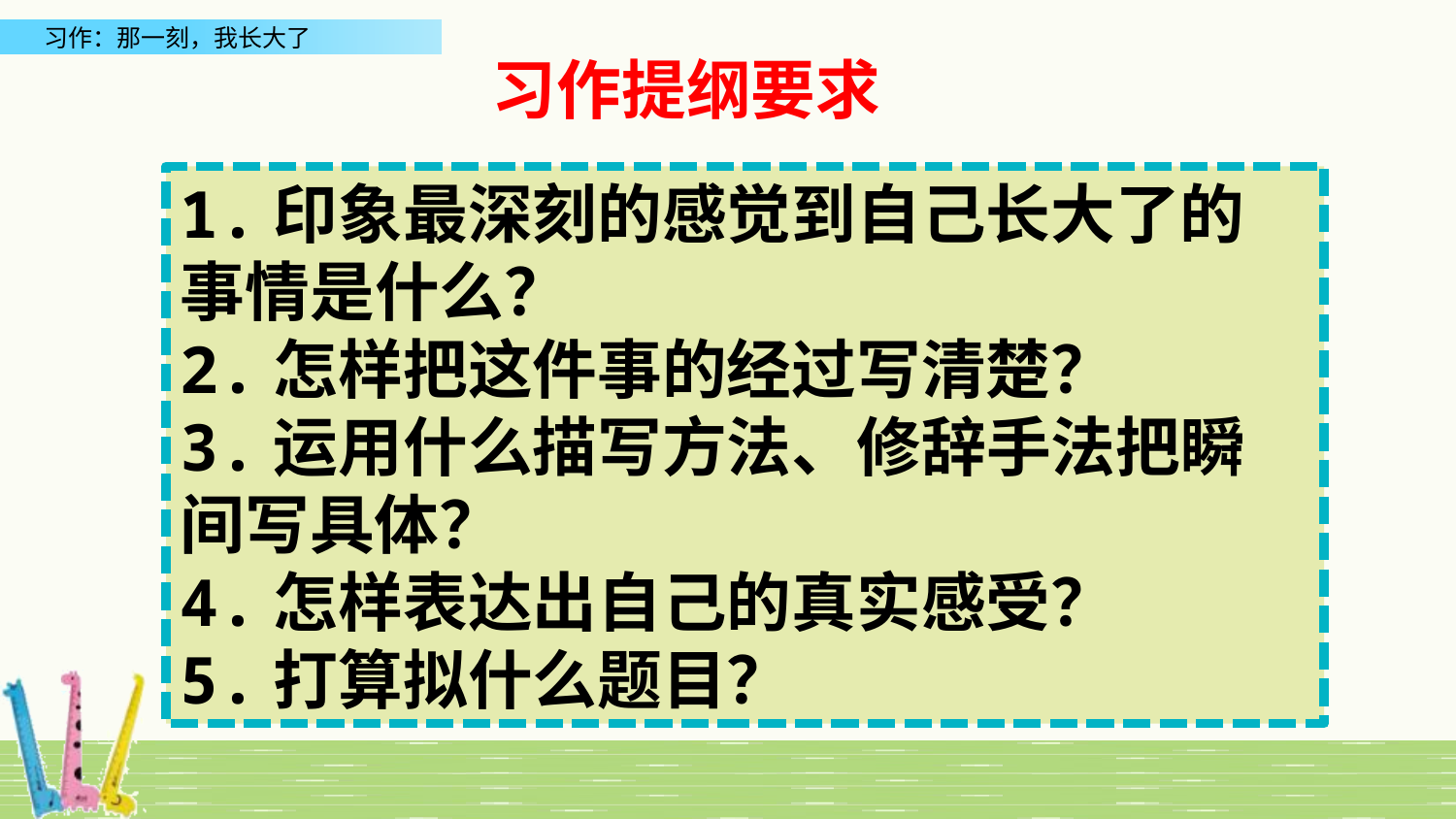

习作提纲要求
1.印象最深刻的感觉到自己长大了的事情是什么？
2.怎样把这件事的经过写清楚？
3.运用什么描写方法、修辞手法把瞬间写具体？
4.怎样表达出自己的真实感受？
5.打算拟什么题目？